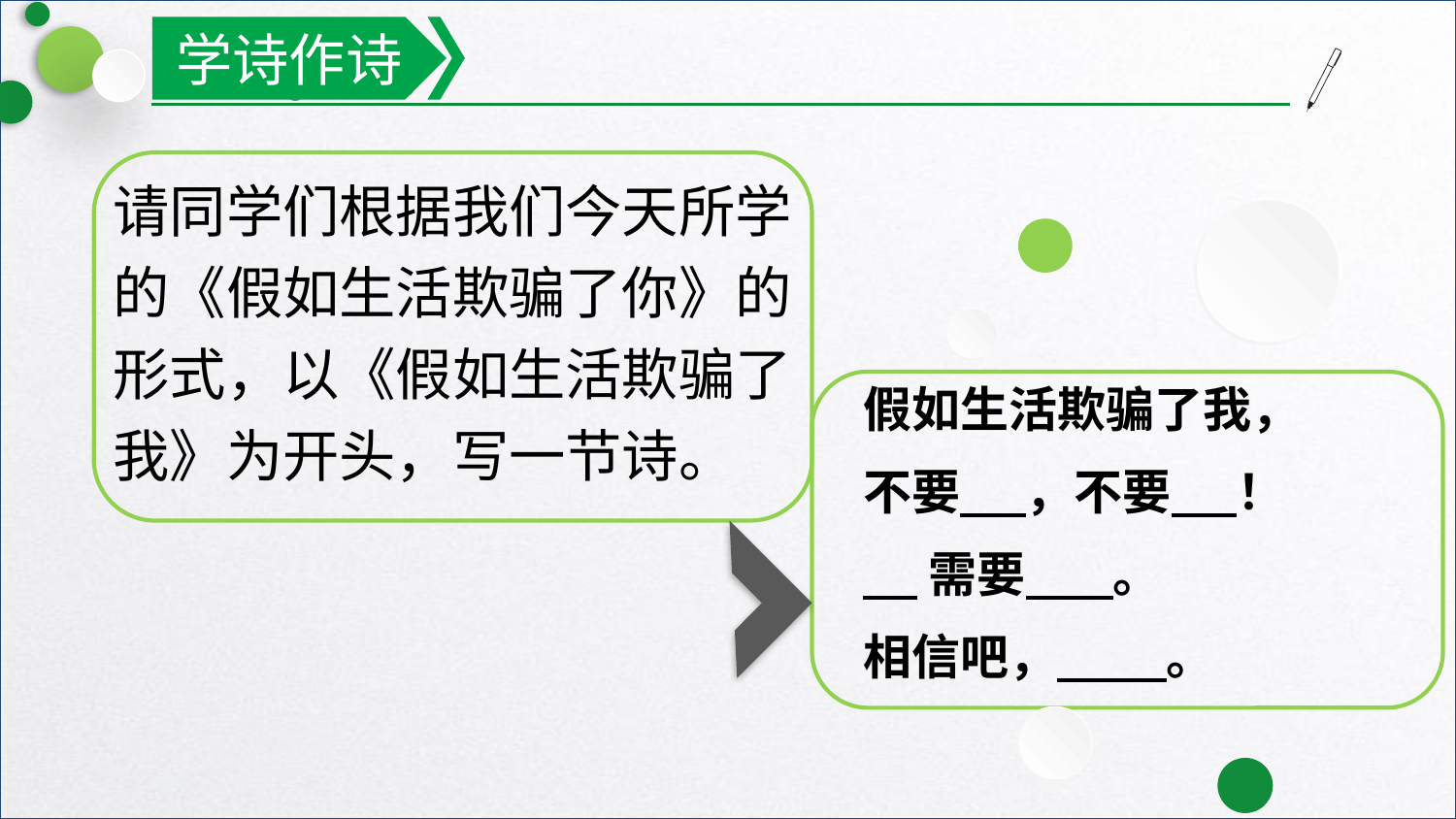

学诗作诗

请同学们根据我们今天所学的《假如生活欺骗了你》的形式，以《假如生活欺骗了我》为开头，写一节诗。

 假如生活欺骗了我，
 不要      ，不要      ！
       需要        。
 相信吧，          。